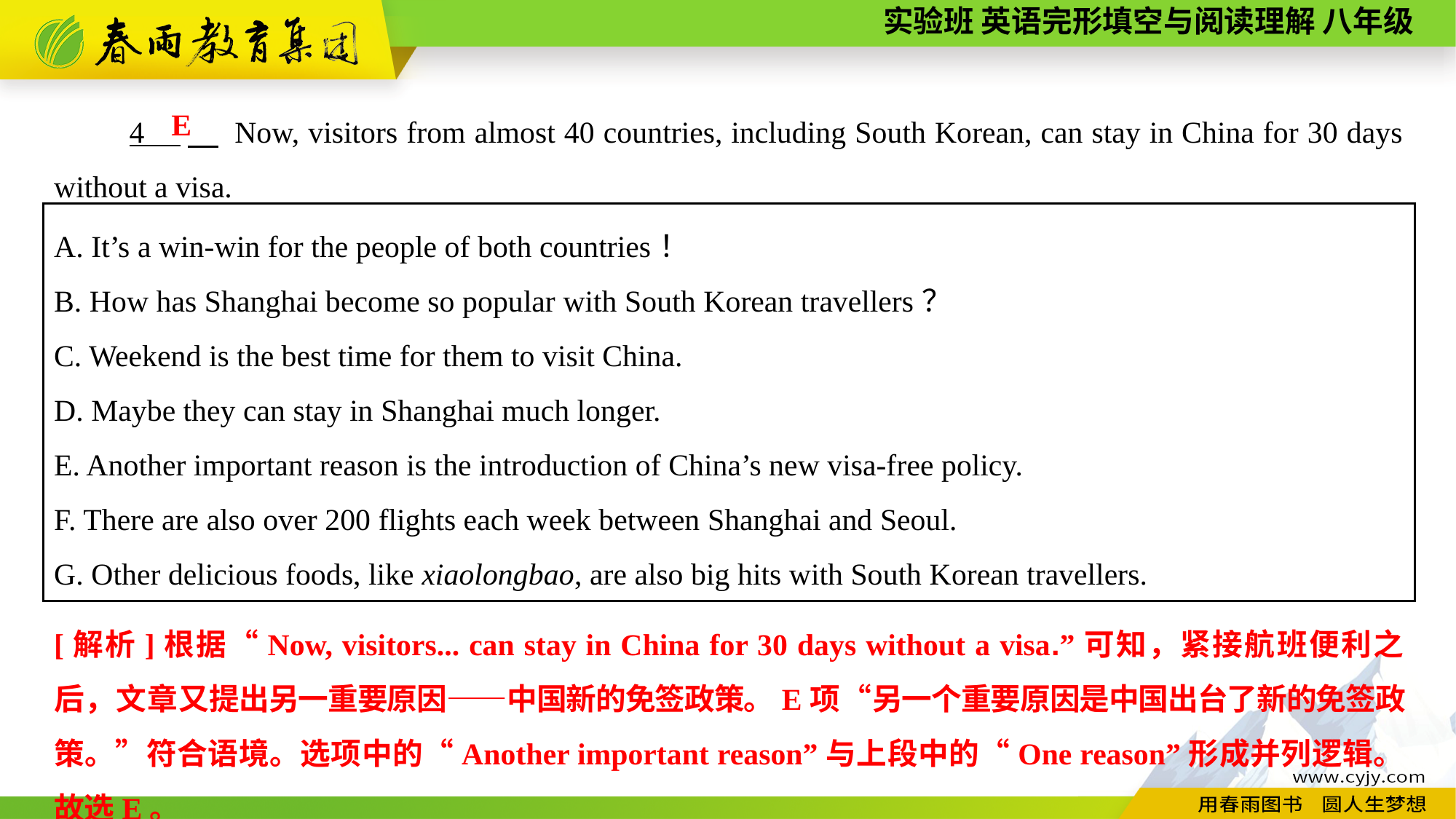

4    　 Now, visitors from almost 40 countries, including South Korean, can stay in China for 30 days without a visa.
E
A. It’s a win-win for the people of both countries！
B. How has Shanghai become so popular with South Korean travellers？
C. Weekend is the best time for them to visit China.
D. Maybe they can stay in Shanghai much longer.
E. Another important reason is the introduction of China’s new visa-free policy.
F. There are also over 200 flights each week between Shanghai and Seoul.
G. Other delicious foods, like xiaolongbao, are also big hits with South Korean travellers.

[解析]根据“Now, visitors... can stay in China for 30 days without a visa.”可知，紧接航班便利之后，文章又提出另一重要原因——中国新的免签政策。E项“另一个重要原因是中国出台了新的免签政策。”符合语境。选项中的“Another important reason”与上段中的“One reason”形成并列逻辑。故选E。